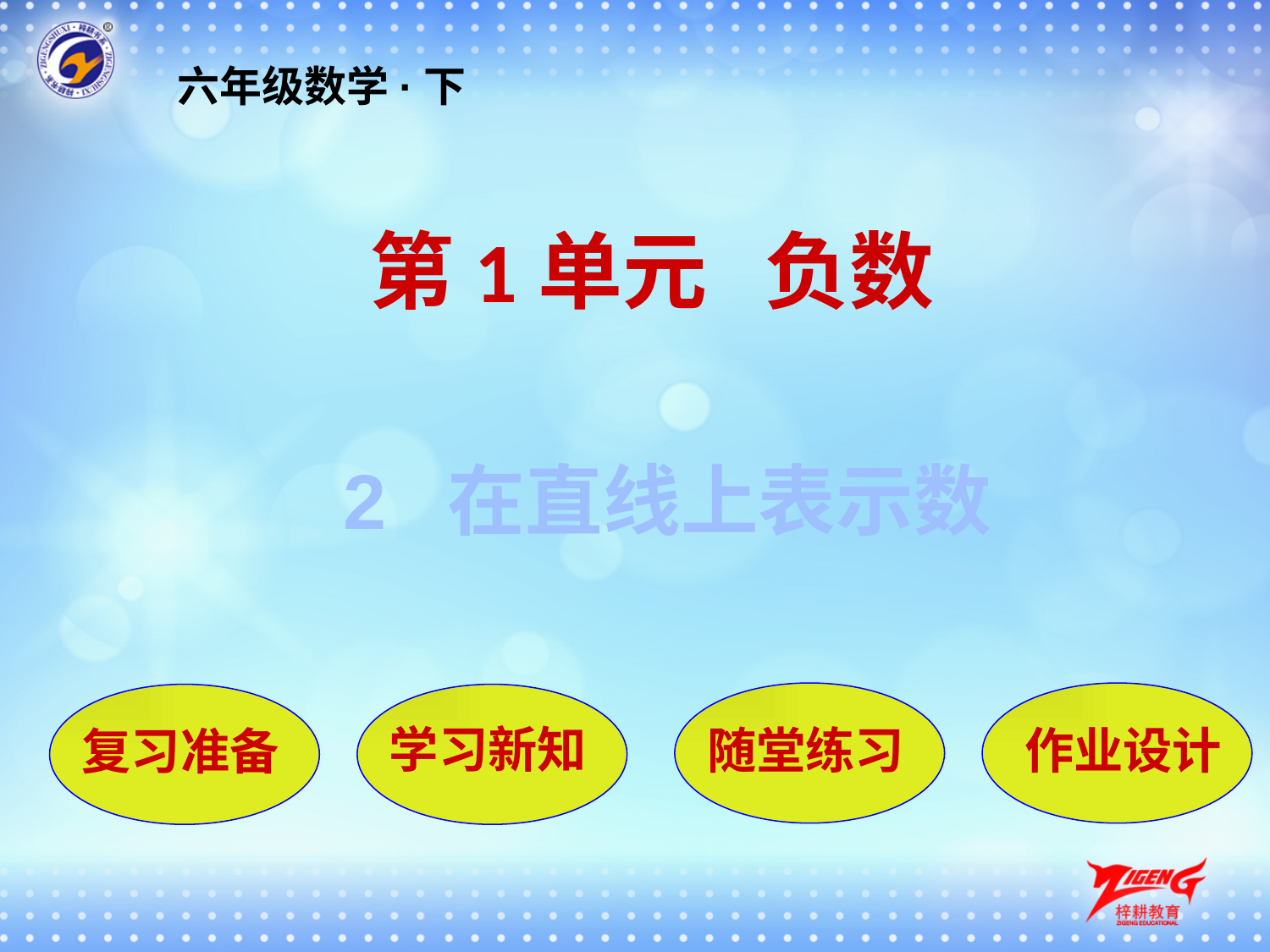

六年级数学·下
第1单元   负数
2  在直线上表示数

随堂练习

作业设计

复习准备

学习新知